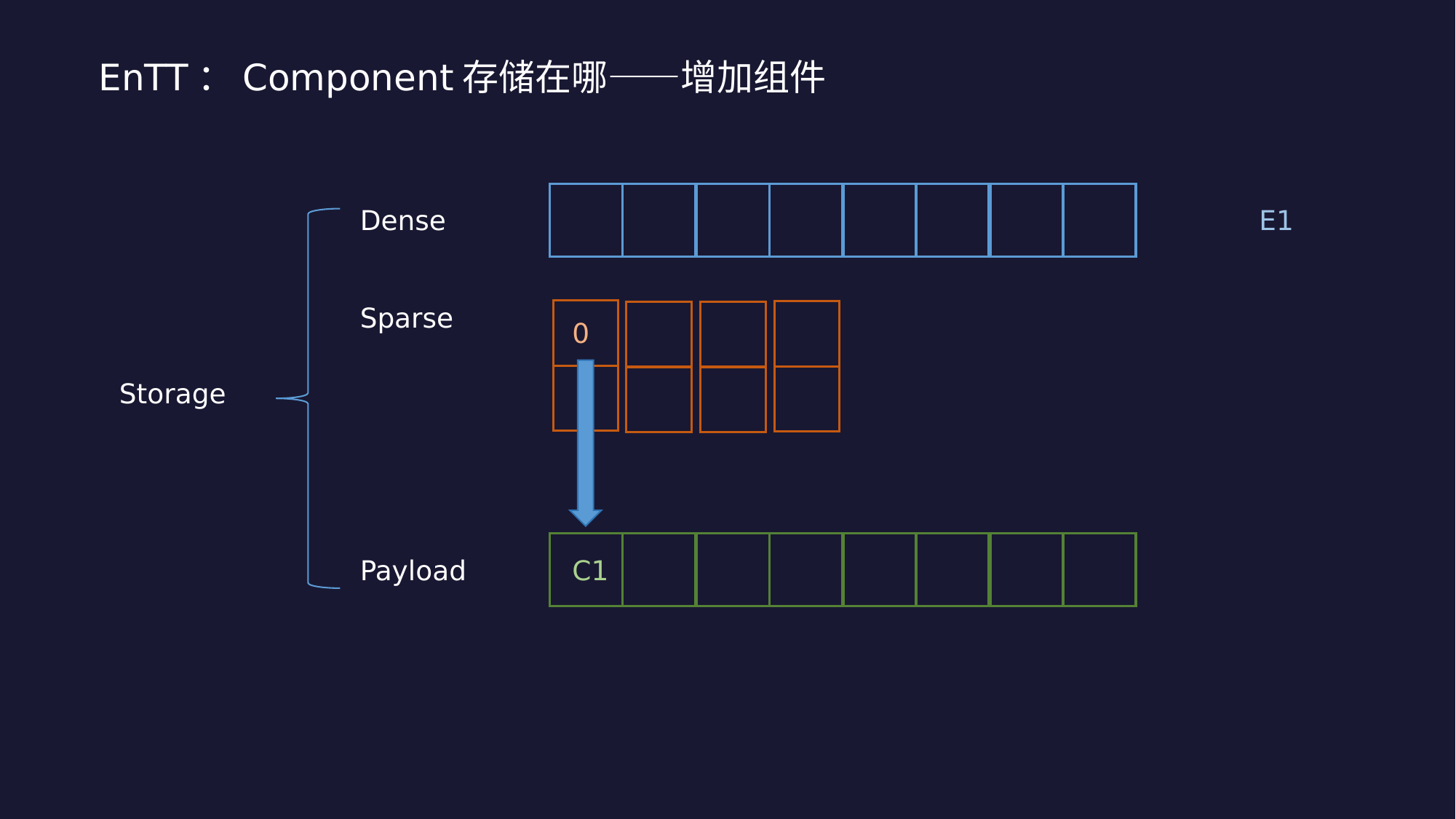

EnTT：Component存储在哪——增加组件

Dense
E1

Sparse

0

Storage

Payload
C1